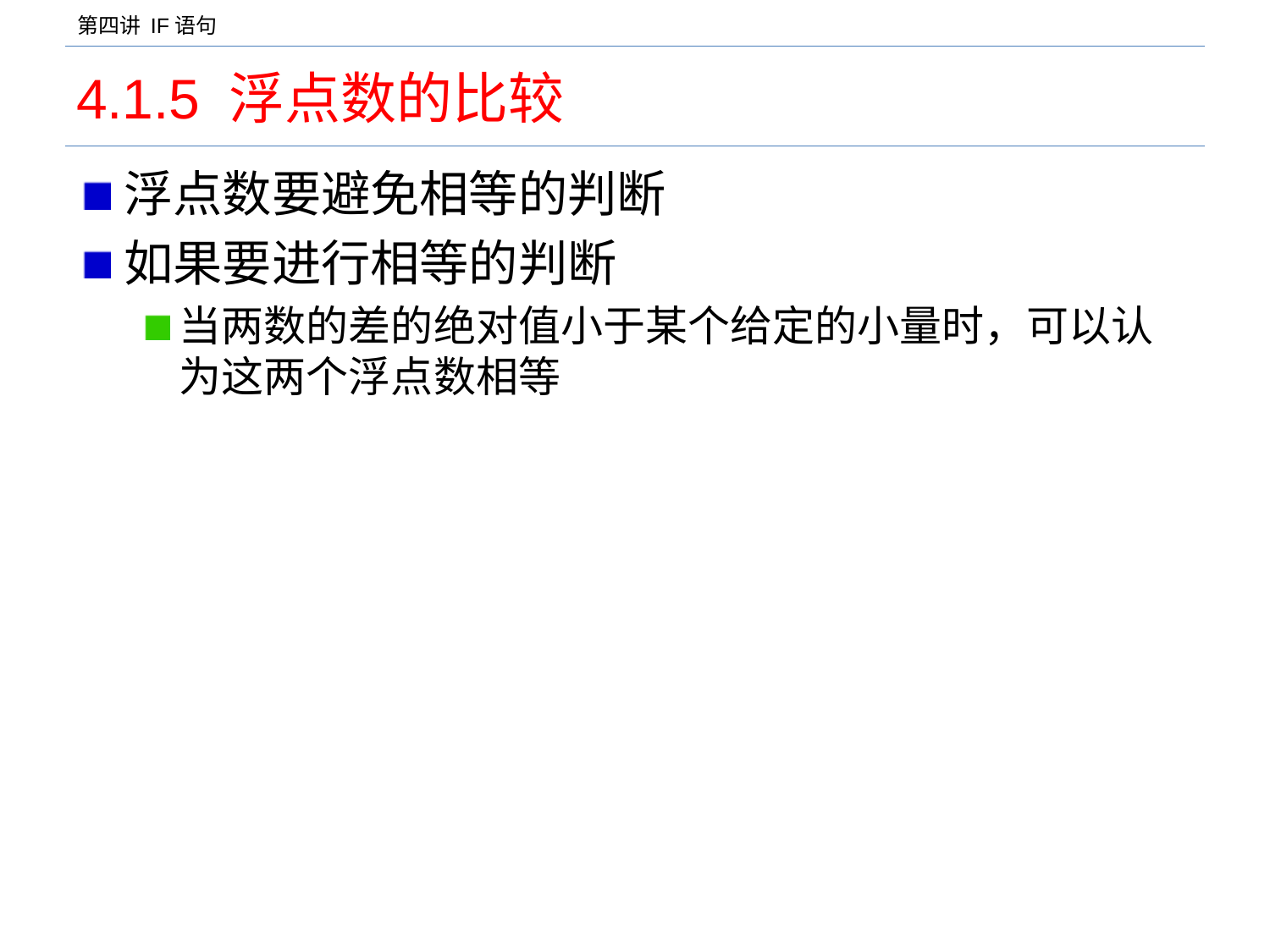

# 4.1.5 浮点数的比较
浮点数要避免相等的判断
如果要进行相等的判断
当两数的差的绝对值小于某个给定的小量时，可以认为这两个浮点数相等